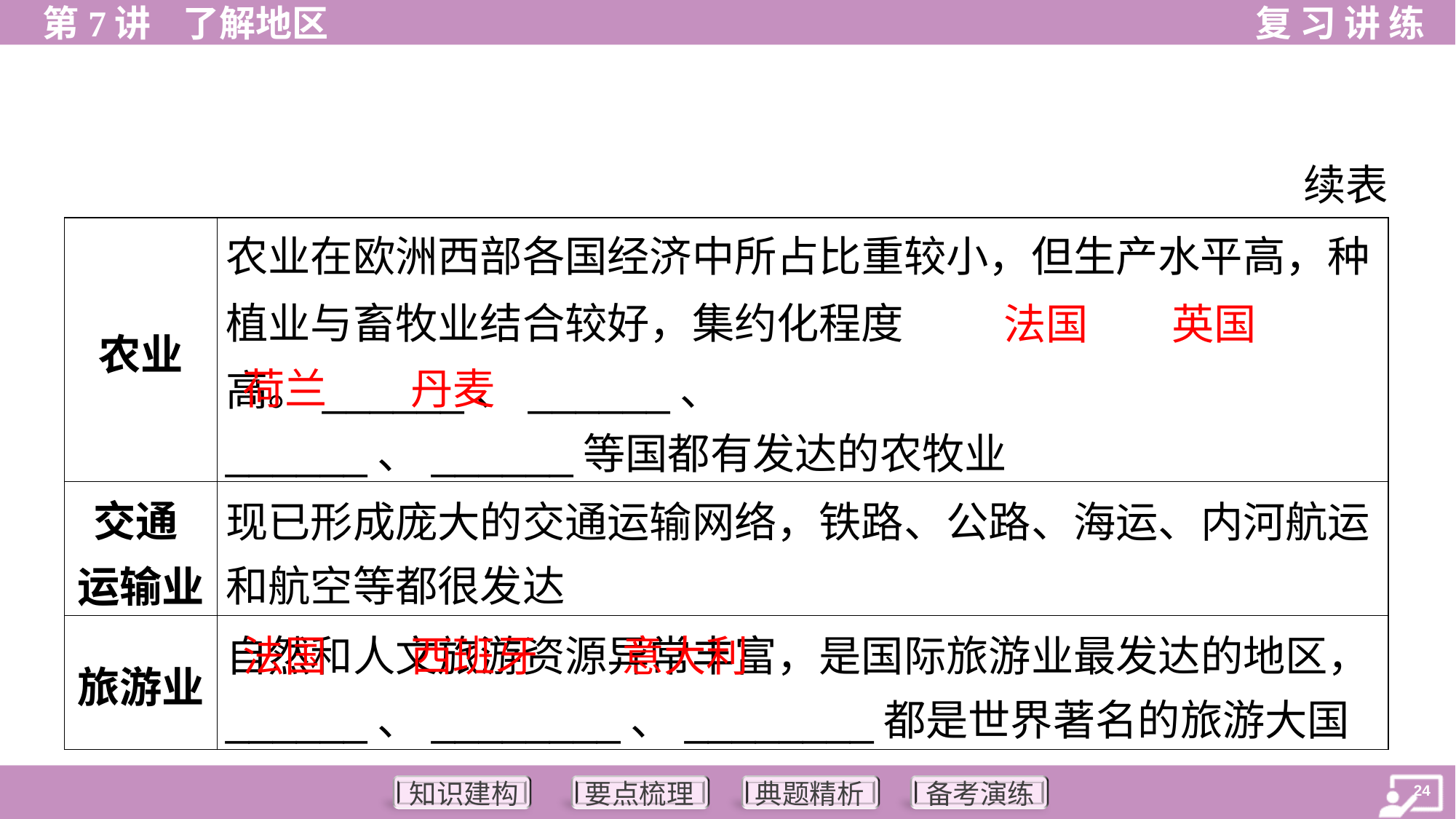

续表
| 农业 | 农业在欧洲西部各国经济中所占比重较小，但生产水平高，种 植业与畜牧业结合较好，集约化程度高。\_\_\_\_\_\_、\_\_\_\_\_\_、 \_\_\_\_\_\_、\_\_\_\_\_\_等国都有发达的农牧业 |
| --- | --- |
| 交通 运输业 | 现已形成庞大的交通运输网络，铁路、公路、海运、内河航运 和航空等都很发达 |
| 旅游业 | 自然和人文旅游资源异常丰富，是国际旅游业最发达的地区， \_\_\_\_\_\_、\_\_\_\_\_\_\_\_、\_\_\_\_\_\_\_\_都是世界著名的旅游大国 |
法国
英国
荷兰
丹麦
法国
西班牙
意大利